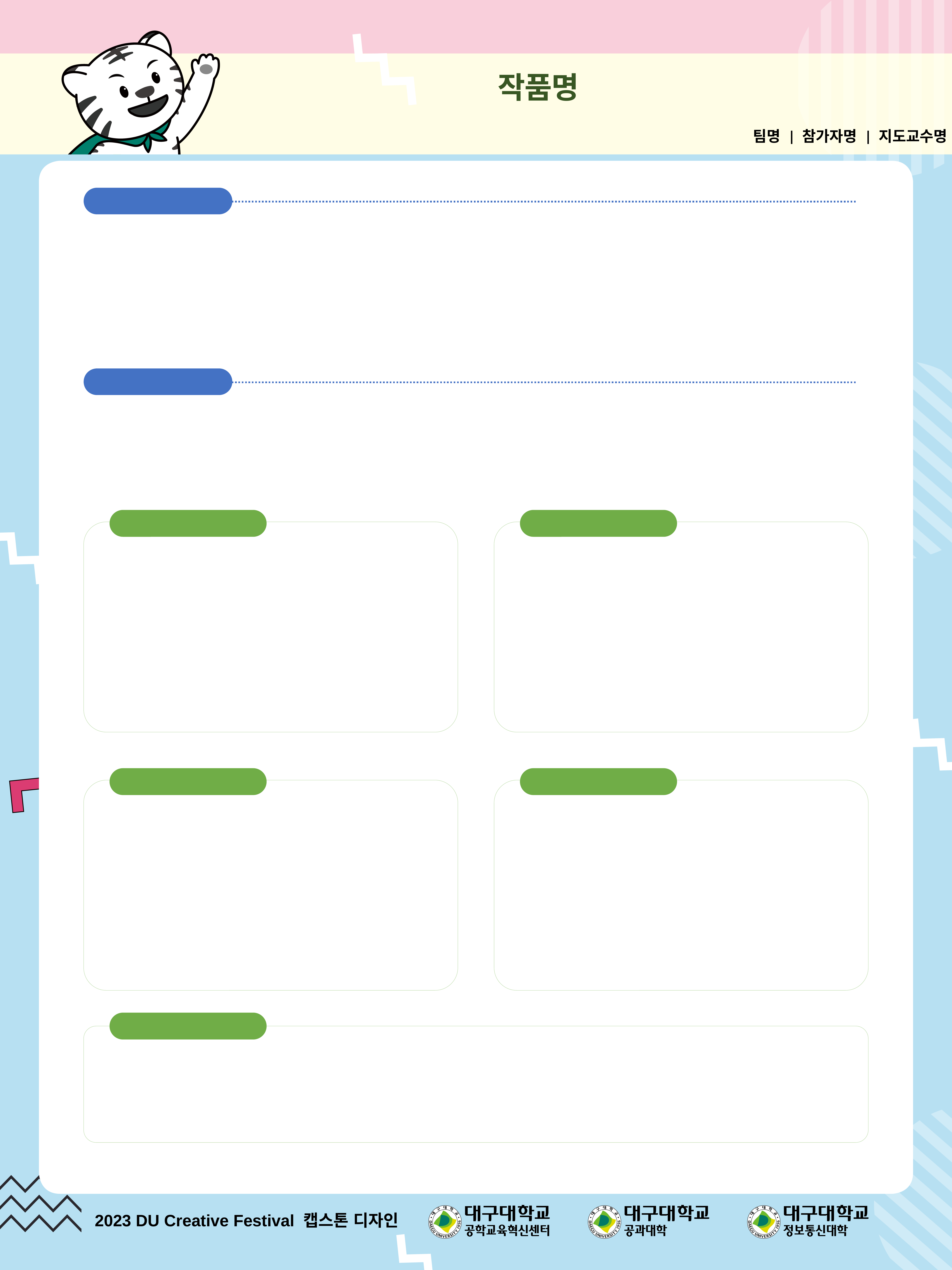

# 작품명
팀명 | 참가자명 | 지도교수명
배경 및 목적
작품소개
개념 및 설계

사용기술(작동 원리)

작품 특징

결과물(사진)

기대효과